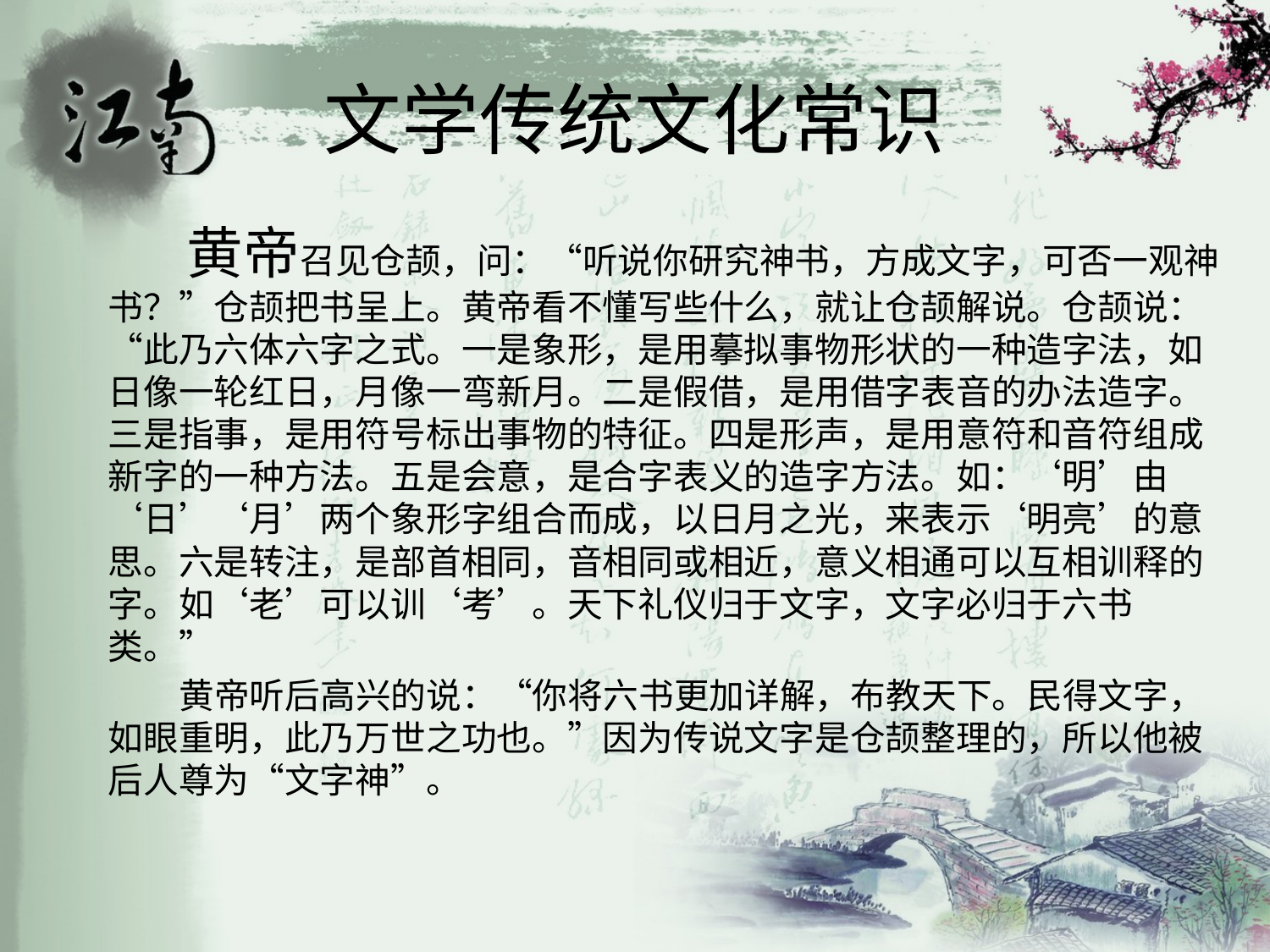

# 文学传统文化常识
         黄帝召见仓颉，问：“听说你研究神书，方成文字，可否一观神书？”仓颉把书呈上。黄帝看不懂写些什么，就让仓颉解说。仓颉说：“此乃六体六字之式。一是象形，是用摹拟事物形状的一种造字法，如日像一轮红日，月像一弯新月。二是假借，是用借字表音的办法造字。三是指事，是用符号标出事物的特征。四是形声，是用意符和音符组成新字的一种方法。五是会意，是合字表义的造字方法。如：‘明’由‘日’‘月’两个象形字组合而成，以日月之光，来表示‘明亮’的意思。六是转注，是部首相同，音相同或相近，意义相通可以互相训释的字。如‘老’可以训‘考’。天下礼仪归于文字，文字必归于六书类。”
        黄帝听后高兴的说：“你将六书更加详解，布教天下。民得文字，如眼重明，此乃万世之功也。”因为传说文字是仓颉整理的，所以他被后人尊为“文字神”。